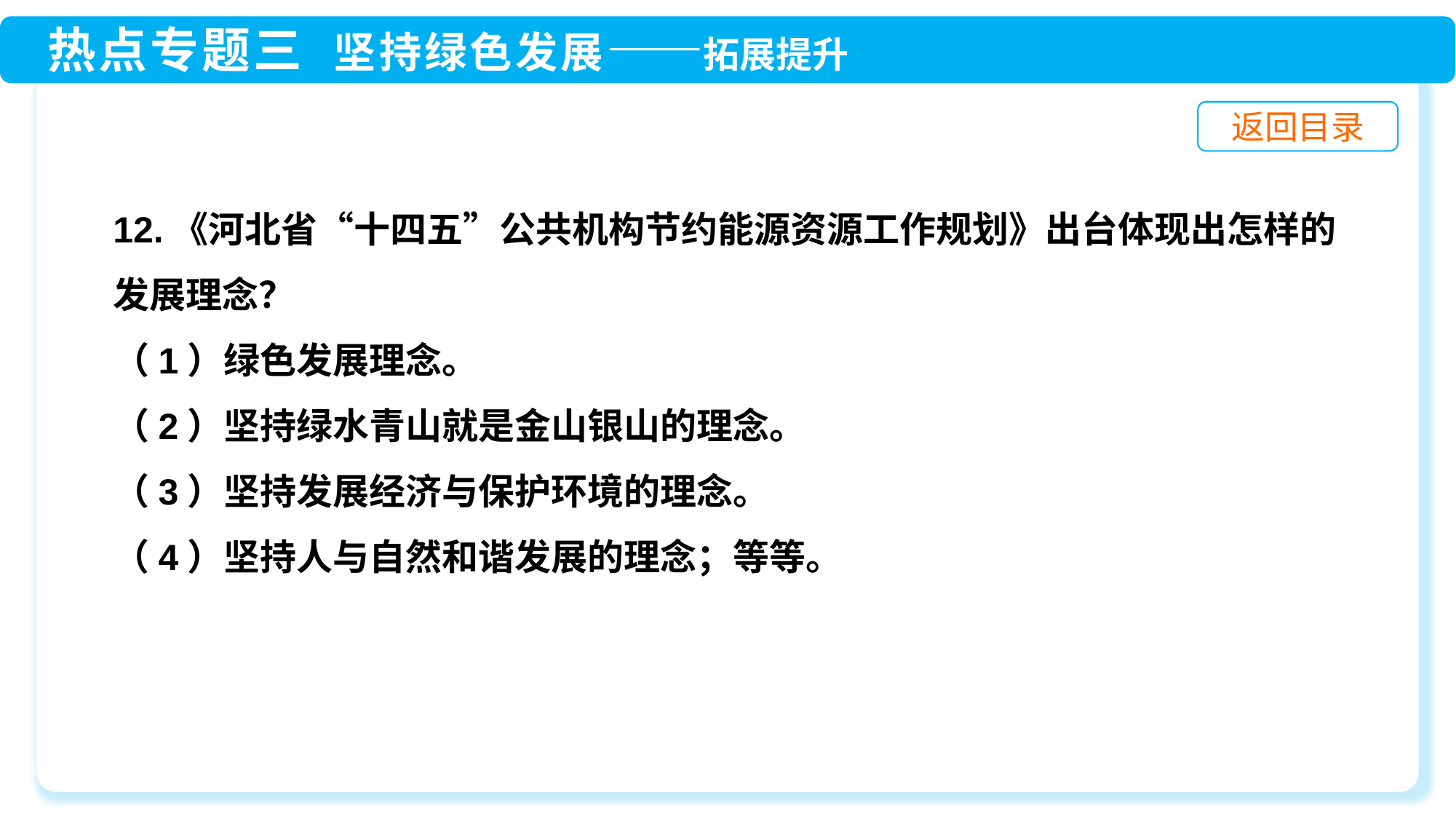

12.《河北省“十四五”公共机构节约能源资源工作规划》出台体现出怎样的发展理念？
（1）绿色发展理念。
（2）坚持绿水青山就是金山银山的理念。
（3）坚持发展经济与保护环境的理念。
（4）坚持人与自然和谐发展的理念；等等。